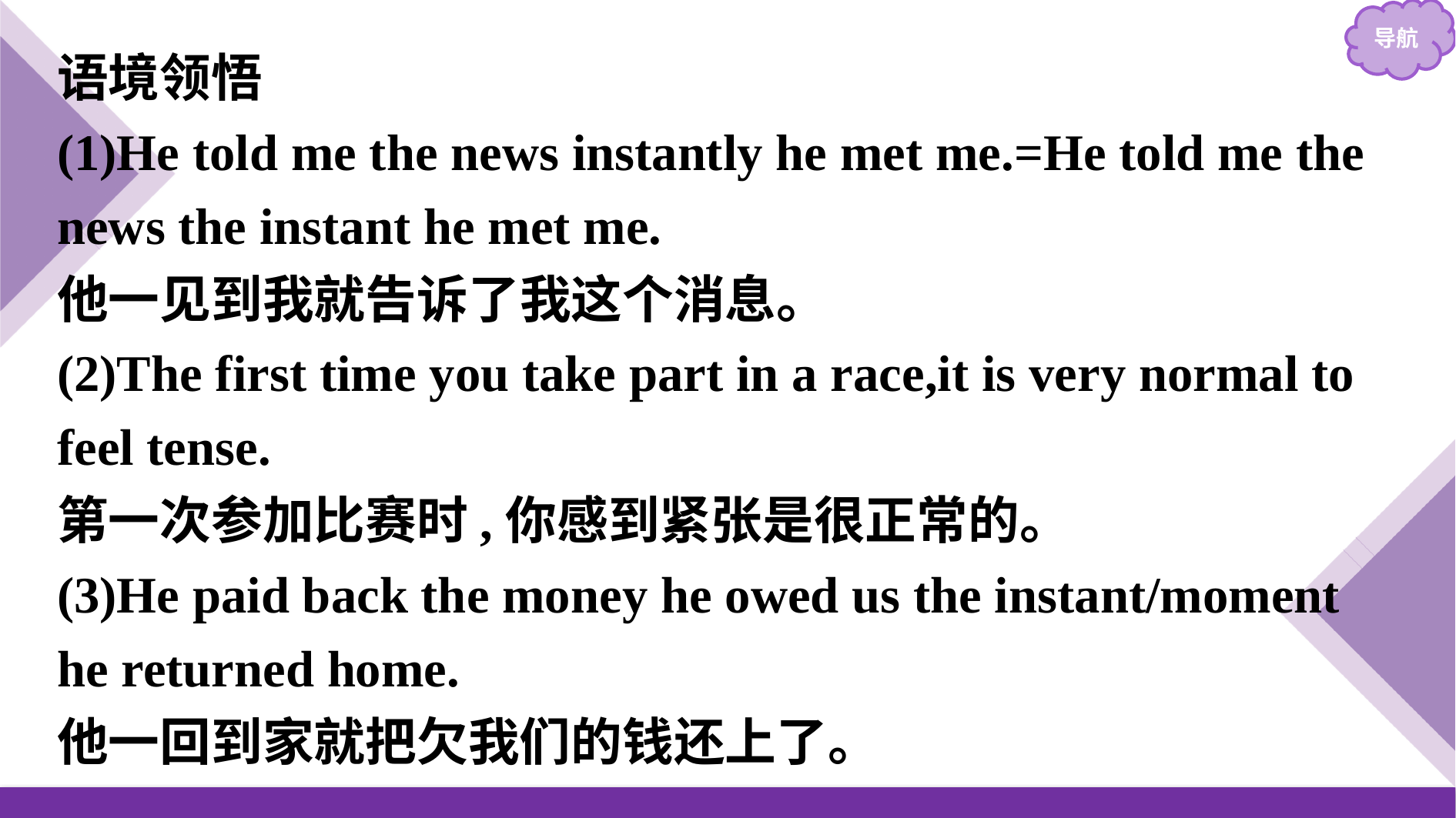

语境领悟
(1)He told me the news instantly he met me.=He told me the news the instant he met me.
他一见到我就告诉了我这个消息。
(2)The first time you take part in a race,it is very normal to feel tense.
第一次参加比赛时,你感到紧张是很正常的。
(3)He paid back the money he owed us the instant/moment he returned home.
他一回到家就把欠我们的钱还上了。